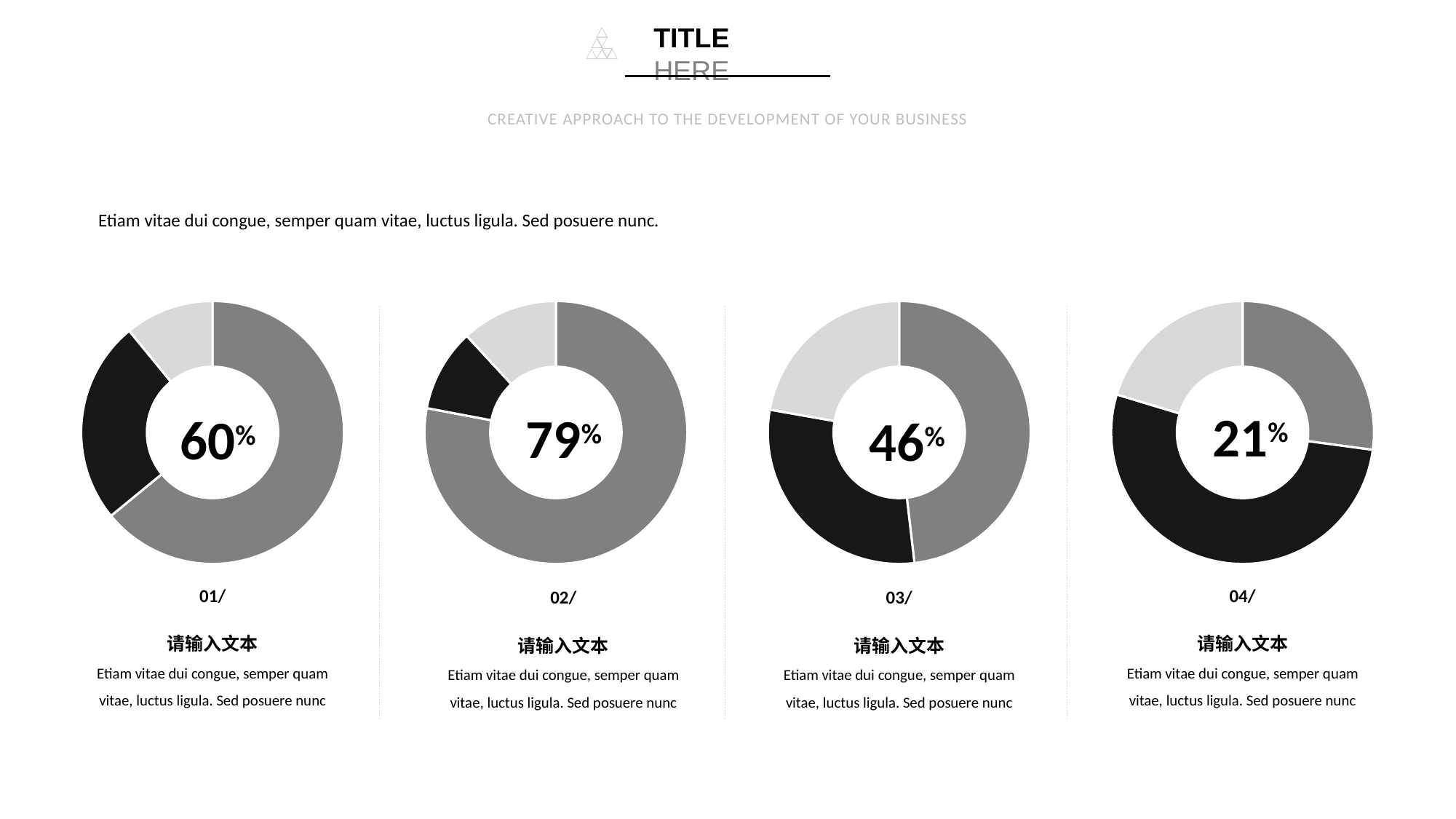

TITLE HERE

CREATIVE APPROACH TO THE DEVELOPMENT OF YOUR BUSINESS
Etiam vitae dui congue, semper quam vitae, luctus ligula. Sed posuere nunc.

### Chart

| Category | Продажи |
|---|---|
| Кв. 1 | 8.2 |
| Кв. 2 | 3.2 |
| Кв. 3 | 1.4 |

### Chart

| Category | Продажи |
|---|---|
| Кв. 1 | 3.2 |
| Кв. 2 | 6.2 |
| Кв. 3 | 2.4 |

### Chart

| Category | Продажи |
|---|---|
| Кв. 1 | 9.2 |
| Кв. 2 | 1.2 |
| Кв. 3 | 1.4 |

### Chart

| Category | Продажи |
|---|---|
| Кв. 1 | 5.2 |
| Кв. 2 | 3.2 |
| Кв. 3 | 2.4 |
21%
79%
60%
46%
01/
请输入文本
Etiam vitae dui congue, semper quam vitae, luctus ligula. Sed posuere nunc
04/
请输入文本
Etiam vitae dui congue, semper quam vitae, luctus ligula. Sed posuere nunc
02/
请输入文本
Etiam vitae dui congue, semper quam vitae, luctus ligula. Sed posuere nunc
03/
请输入文本
Etiam vitae dui congue, semper quam vitae, luctus ligula. Sed posuere nunc